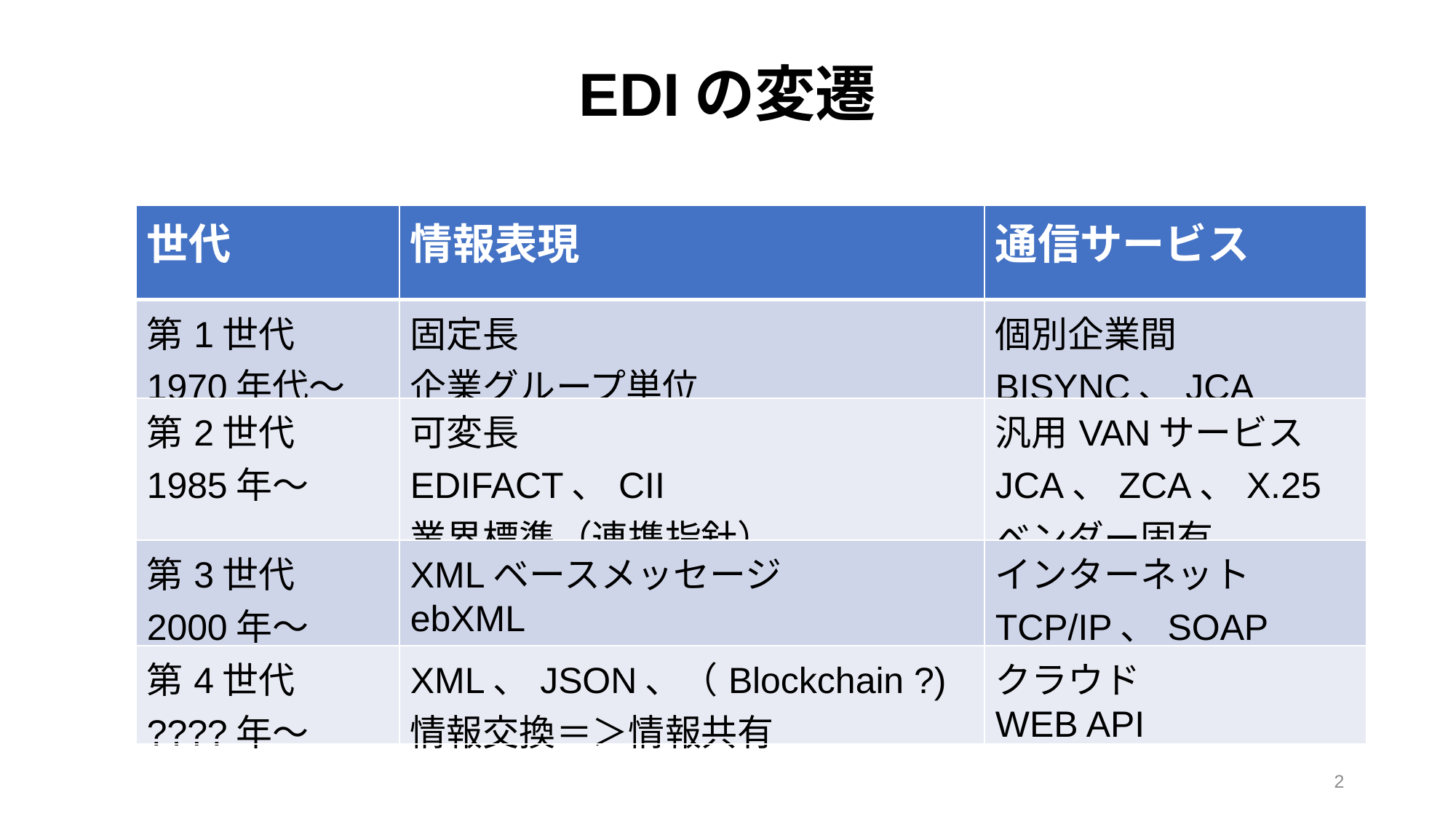

EDIの変遷
| 世代 | 情報表現 | 通信サービス |
| --- | --- | --- |
| 第1世代 1970年代～ | 固定長 企業グループ単位 | 個別企業間 BISYNC、JCA |
| 第2世代 1985年～ | 可変長 EDIFACT、CII 業界標準（連携指針） | 汎用VANサービス JCA、ZCA、X.25 ベンダー固有 |
| 第3世代 2000年～ | XMLベースメッセージ ebXML | インターネット TCP/IP、SOAP |
| 第4世代 ????年～ | XML、JSON、（Blockchain ?) 情報交換＝＞情報共有 | クラウド WEB API |
2